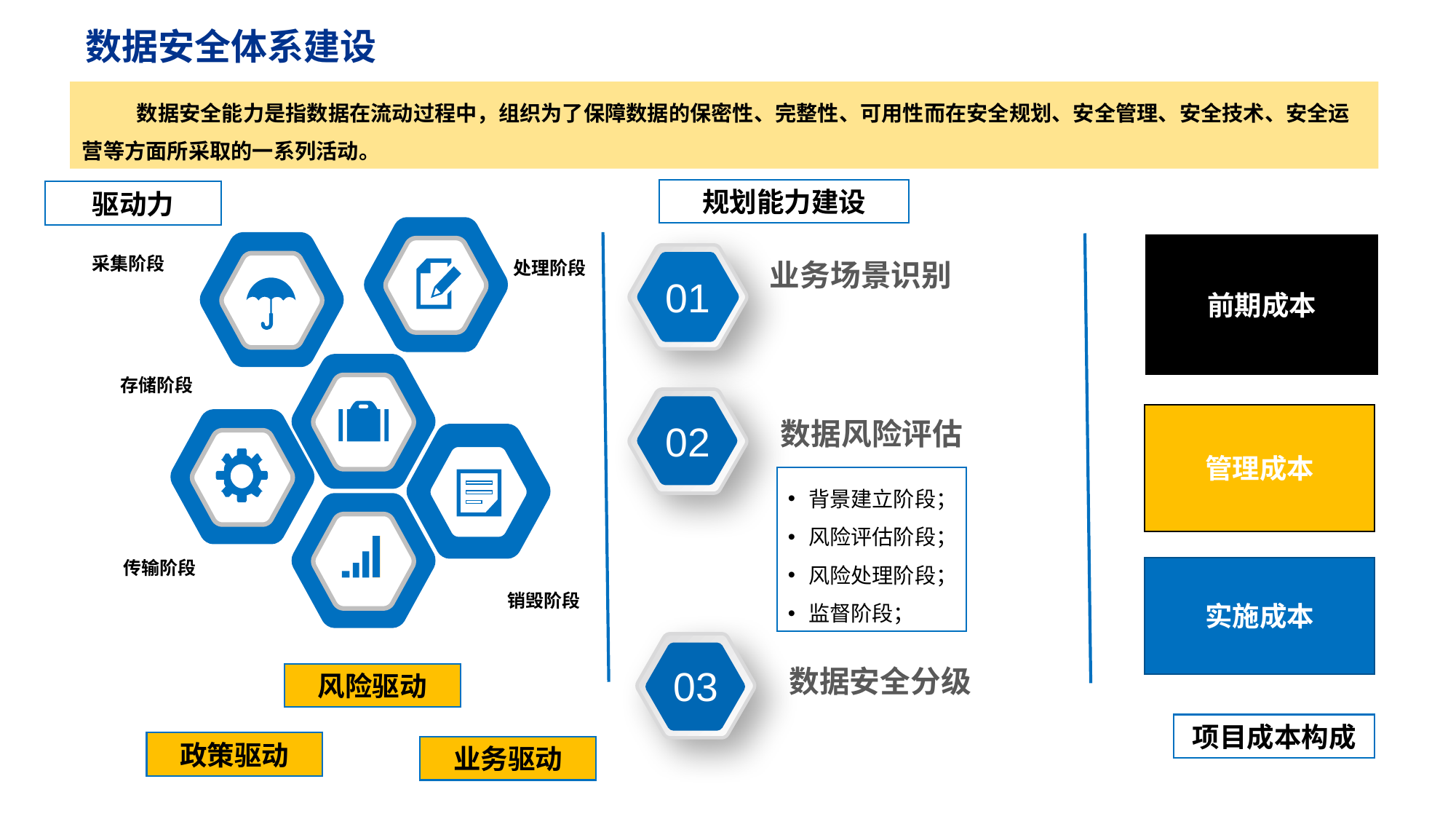

数据安全体系建设
数据安全能力是指数据在流动过程中，组织为了保障数据的保密性、完整性、可用性而在安全规划、安全管理、安全技术、安全运营等方面所采取的一系列活动。
规划能力建设
驱动力

前期成本

01
采集阶段
业务场景识别
处理阶段
存储阶段

02
管理成本
数据风险评估
背景建立阶段；
风险评估阶段；
风险处理阶段；
监督阶段；
传输阶段
实施成本
销毁阶段

03
点击请替换文字内容
数据安全分级
风险驱动
项目成本构成
政策驱动
业务驱动